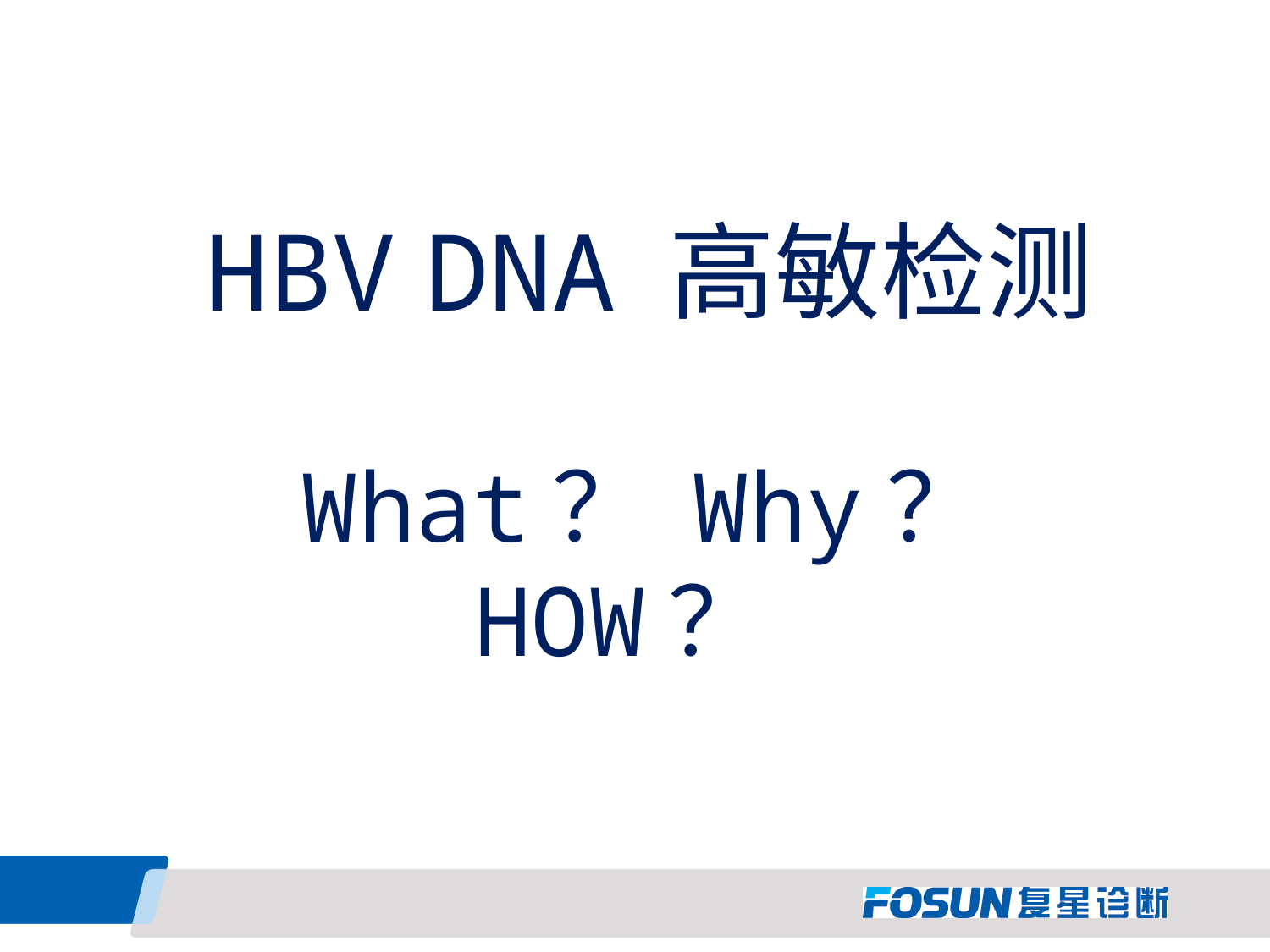

# HBV DNA 高敏检测 What？ Why？  HOW？